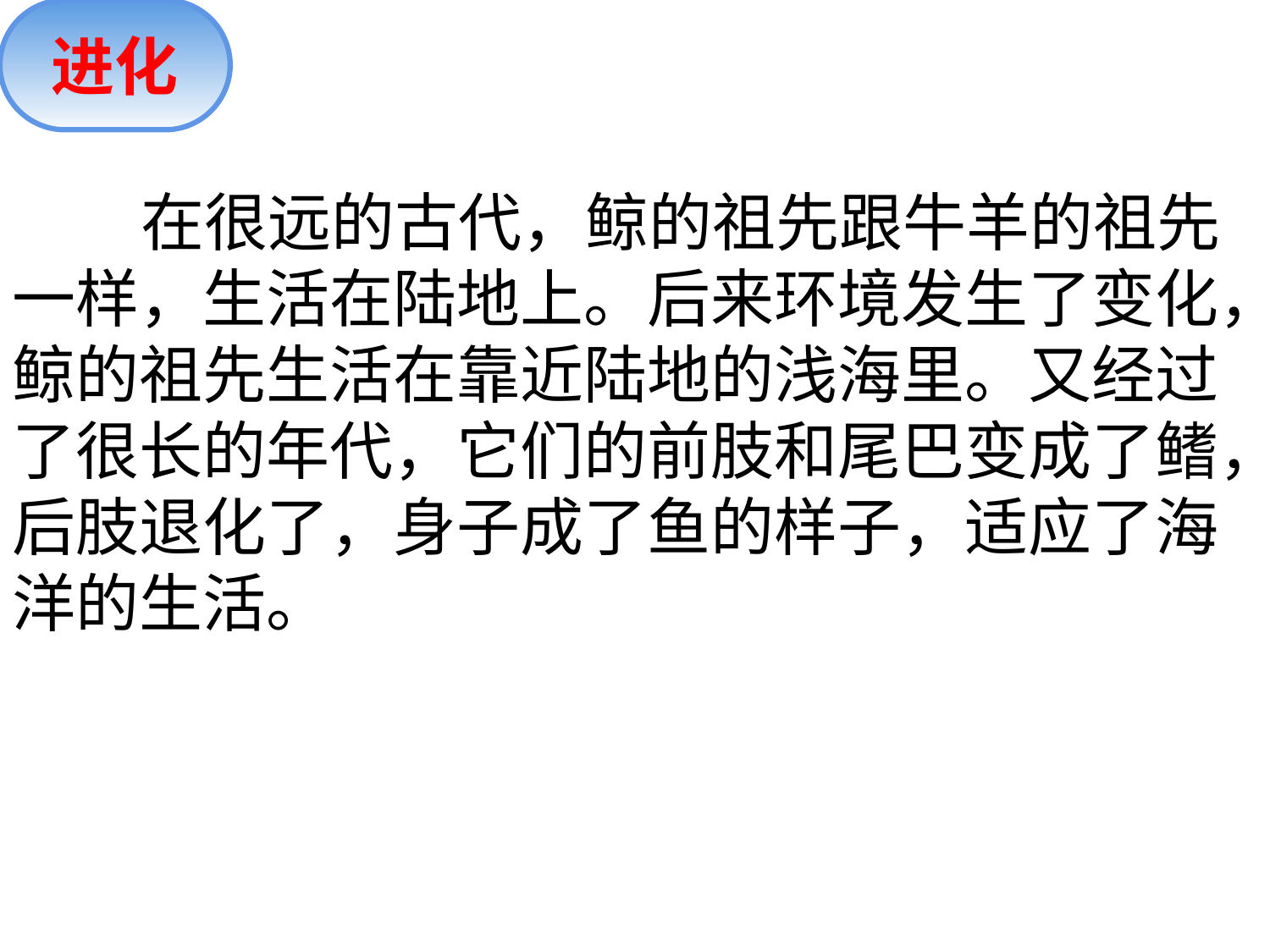

进化
        在很远的古代，鲸的祖先跟牛羊的祖先一样，生活在陆地上。后来环境发生了变化，鲸的祖先生活在靠近陆地的浅海里。又经过了很长的年代，它们的前肢和尾巴变成了鳍，后肢退化了，身子成了鱼的样子，适应了海洋的生活。